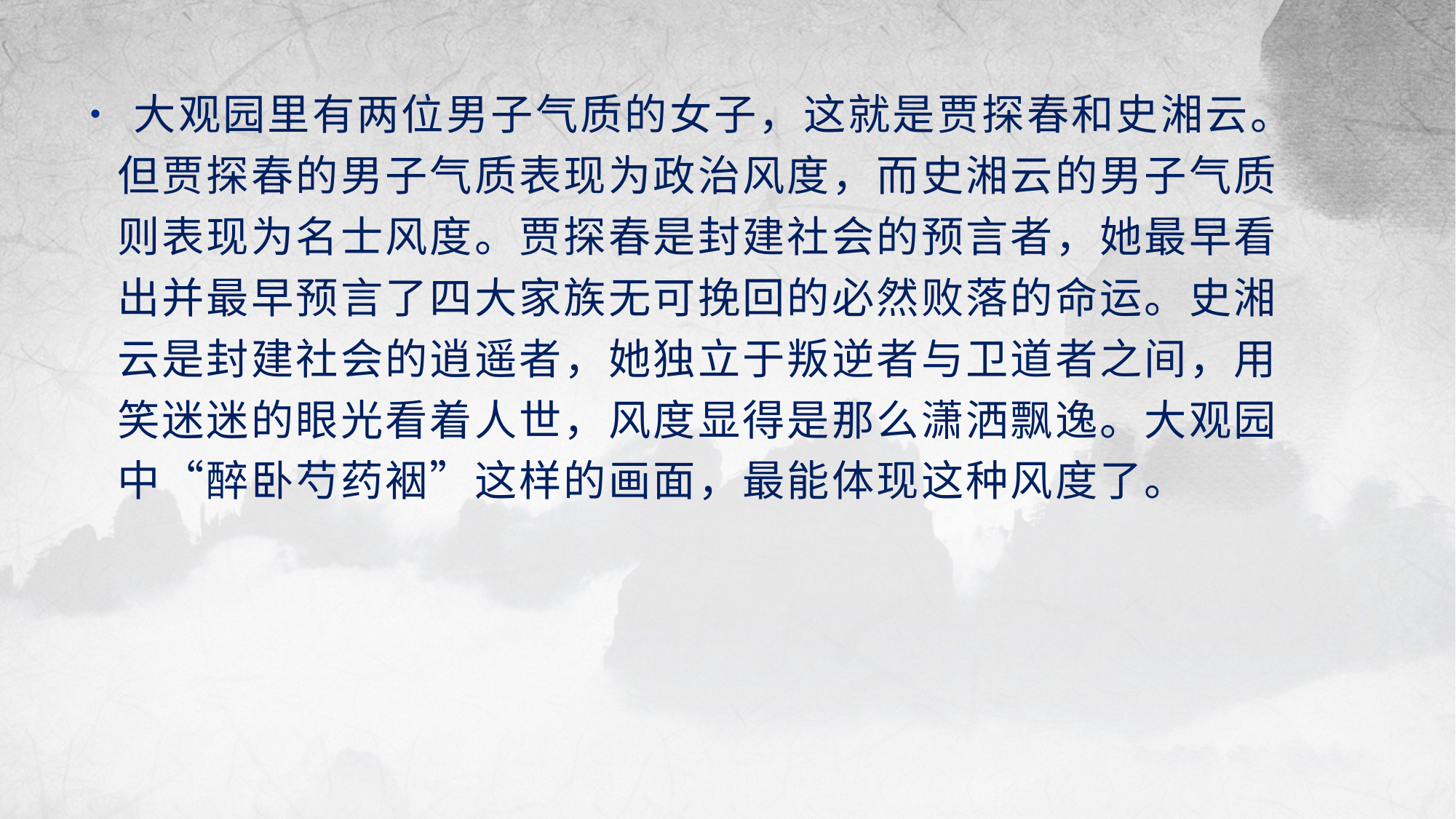

大观园里有两位男子气质的女子，这就是贾探春和史湘云。但贾探春的男子气质表现为政治风度，而史湘云的男子气质则表现为名士风度。贾探春是封建社会的预言者，她最早看出并最早预言了四大家族无可挽回的必然败落的命运。史湘云是封建社会的逍遥者，她独立于叛逆者与卫道者之间，用笑迷迷的眼光看着人世，风度显得是那么潇洒飘逸。大观园中“醉卧芍药裀”这样的画面，最能体现这种风度了。